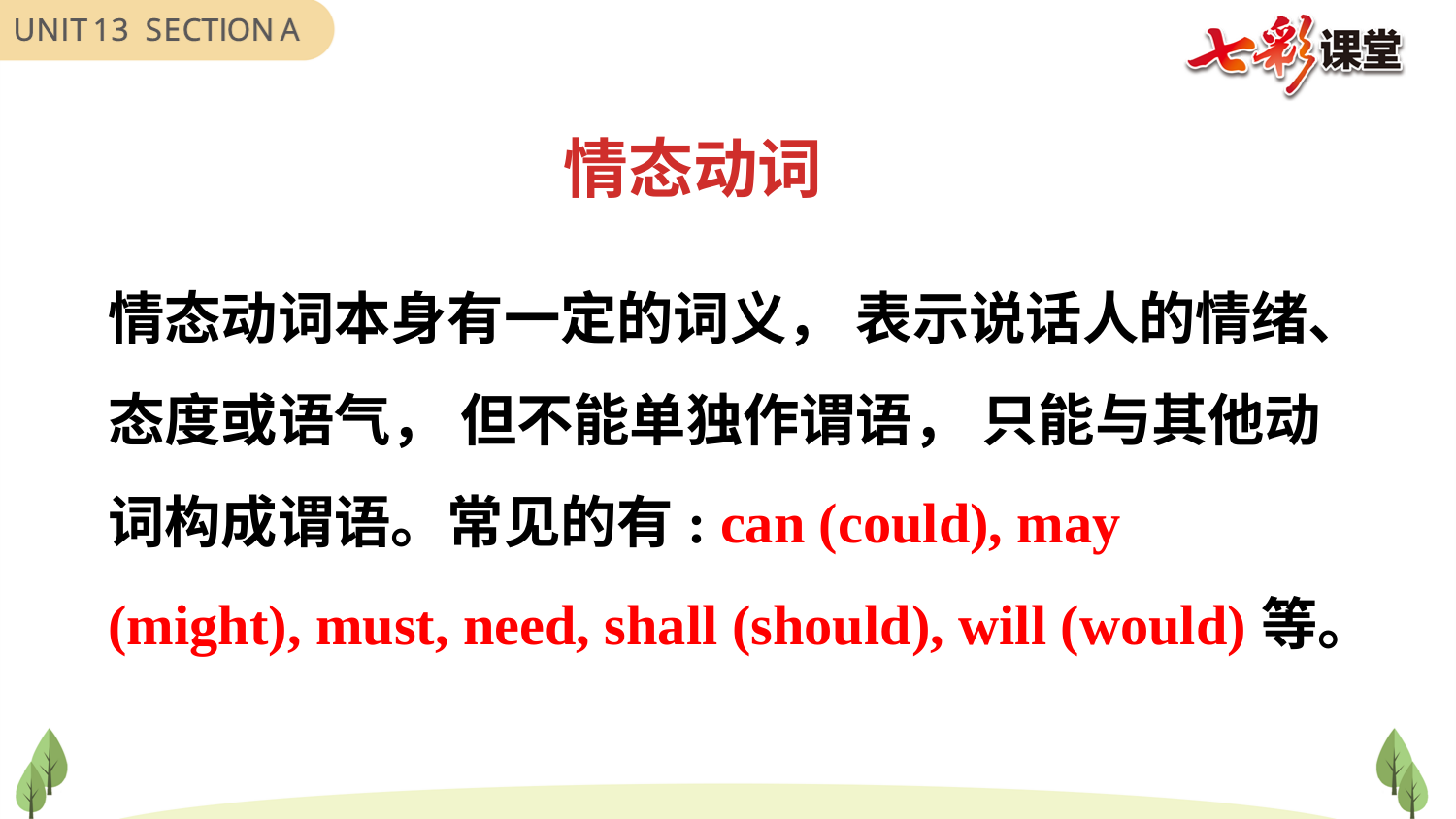

情态动词
情态动词本身有一定的词义， 表示说话人的情绪、
态度或语气， 但不能单独作谓语， 只能与其他动
词构成谓语。常见的有: can (could), may
(might), must, need, shall (should), will (would)等。